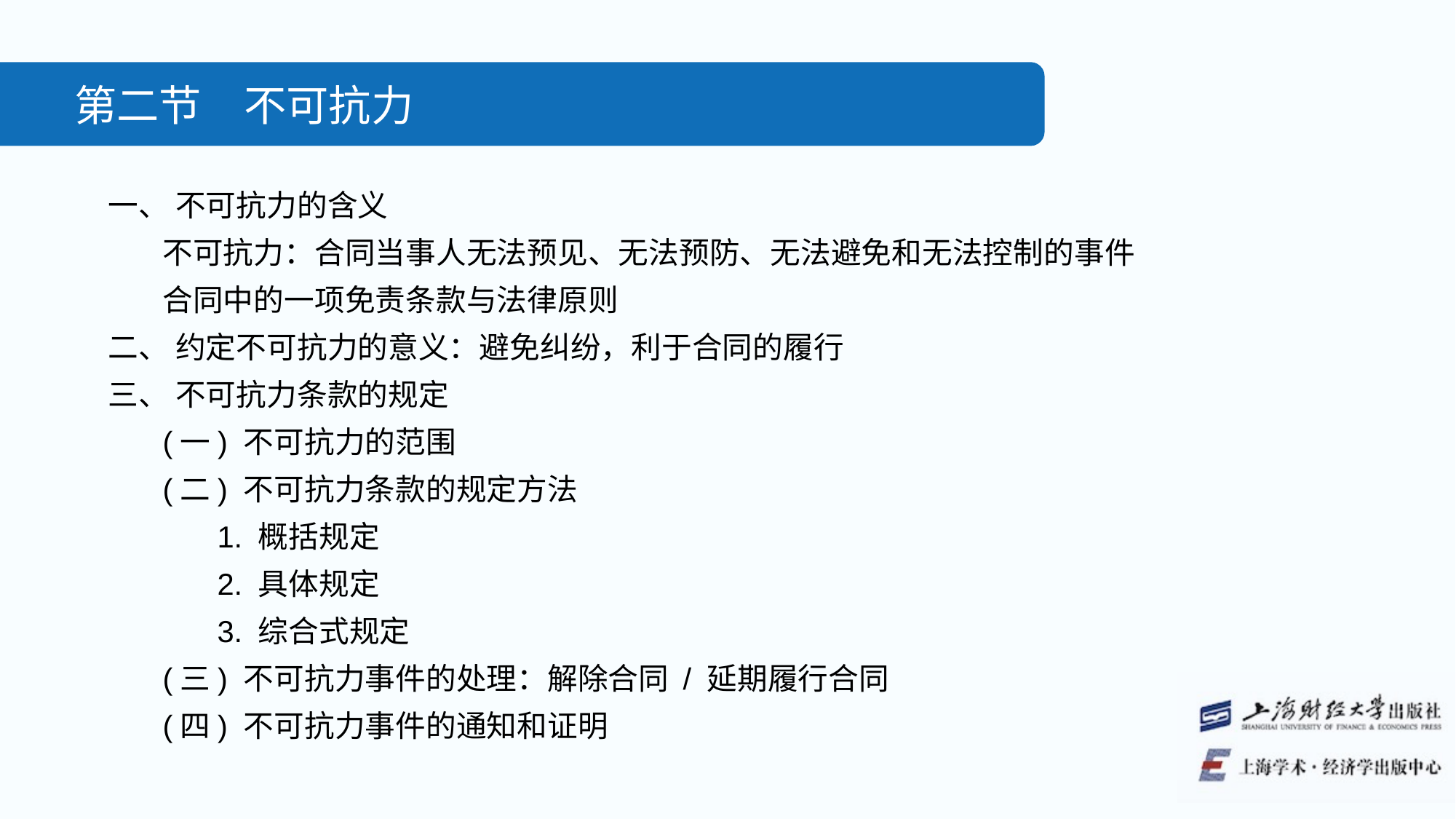

第二节　不可抗力
一、 不可抗力的含义
不可抗力：合同当事人无法预见、无法预防、无法避免和无法控制的事件
合同中的一项免责条款与法律原则
二、 约定不可抗力的意义：避免纠纷，利于合同的履行
三、 不可抗力条款的规定
(一) 不可抗力的范围
(二) 不可抗力条款的规定方法
1. 概括规定
2. 具体规定
3. 综合式规定
(三) 不可抗力事件的处理：解除合同 / 延期履行合同
(四) 不可抗力事件的通知和证明